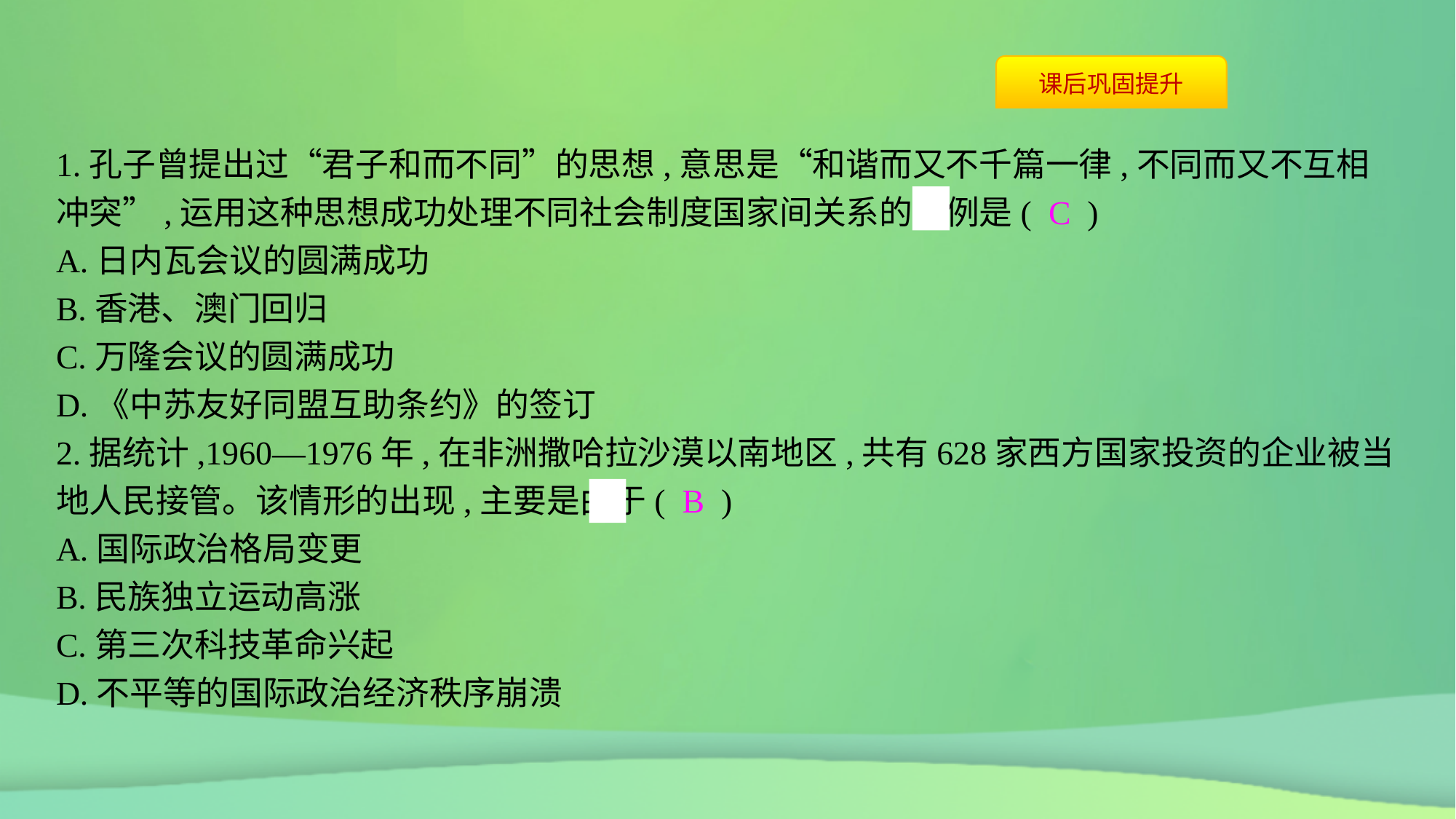

1.孔子曾提出过“君子和而不同”的思想,意思是“和谐而又不千篇一律,不同而又不互相冲突”,运用这种思想成功处理不同社会制度国家间关系的范例是(  C  )
A.日内瓦会议的圆满成功
B.香港、澳门回归
C.万隆会议的圆满成功
D.《中苏友好同盟互助条约》的签订
2.据统计,1960—1976年,在非洲撒哈拉沙漠以南地区,共有628家西方国家投资的企业被当地人民接管。该情形的出现,主要是由于(  B  )
A.国际政治格局变更
B.民族独立运动高涨
C.第三次科技革命兴起
D.不平等的国际政治经济秩序崩溃